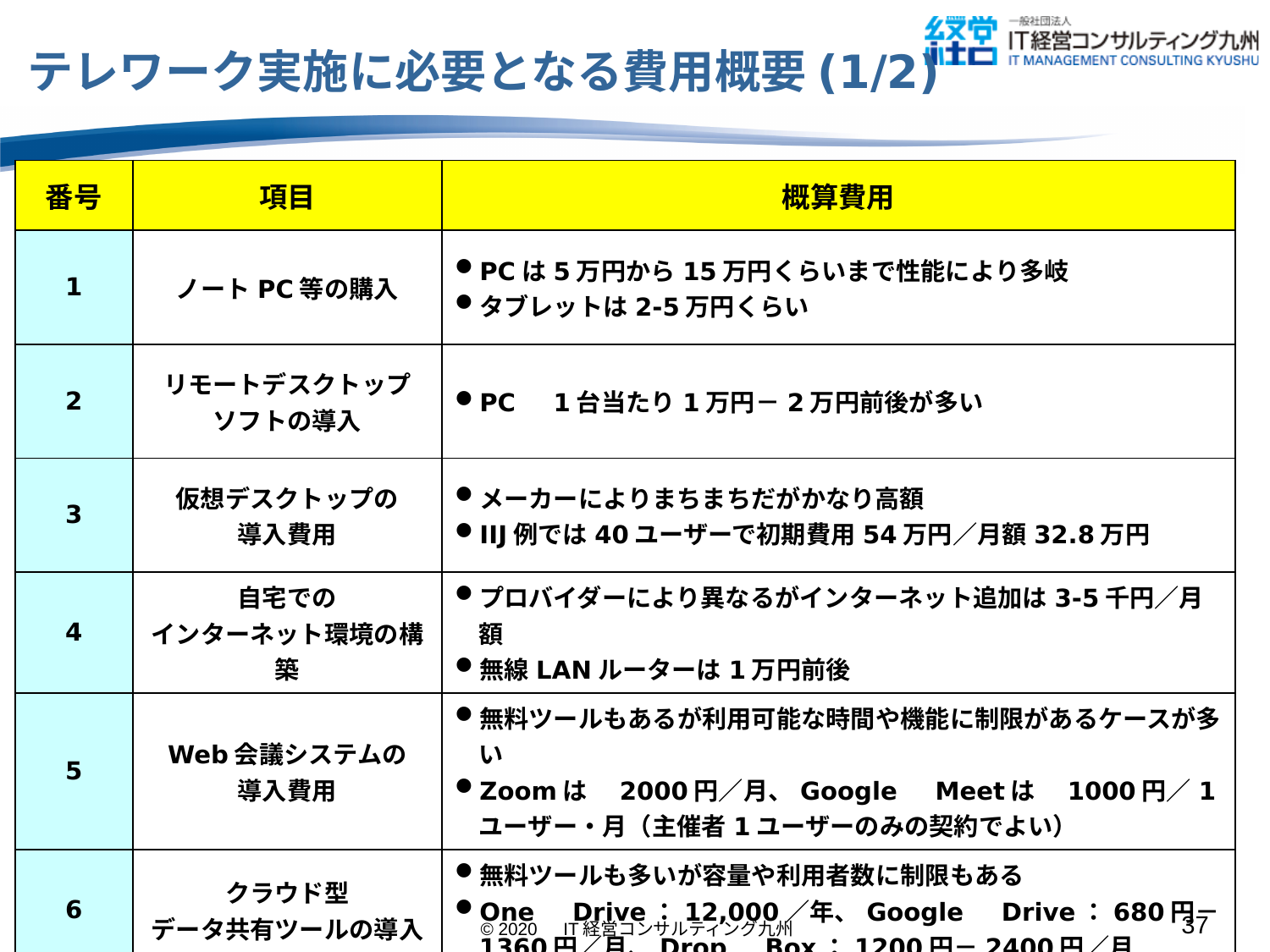

# テレワーク実施に必要となる費用概要(1/2)
| 番号 | 項目 | 概算費用 |
| --- | --- | --- |
| 1 | ノートPC等の購入 | PCは5万円から15万円くらいまで性能により多岐 タブレットは2-5万円くらい |
| 2 | リモートデスクトップ ソフトの導入 | PC　1台当たり1万円－2万円前後が多い |
| 3 | 仮想デスクトップの 導入費用 | メーカーによりまちまちだがかなり高額 IIJ例では40ユーザーで初期費用54万円／月額32.8万円 |
| 4 | 自宅での インターネット環境の構築 | プロバイダーにより異なるがインターネット追加は3-5千円／月額 無線LANルーターは1万円前後 |
| 5 | Web会議システムの 導入費用 | 無料ツールもあるが利用可能な時間や機能に制限があるケースが多い Zoomは　2000円／月、Google　Meetは　1000円／1ユーザー・月（主催者1ユーザーのみの契約でよい） |
| 6 | クラウド型 データ共有ツールの導入 | 無料ツールも多いが容量や利用者数に制限もある One　Drive：12,000／年、Google　Drive：680円－1360円／月、Drop　Box：1200円－2400円／月 |
37